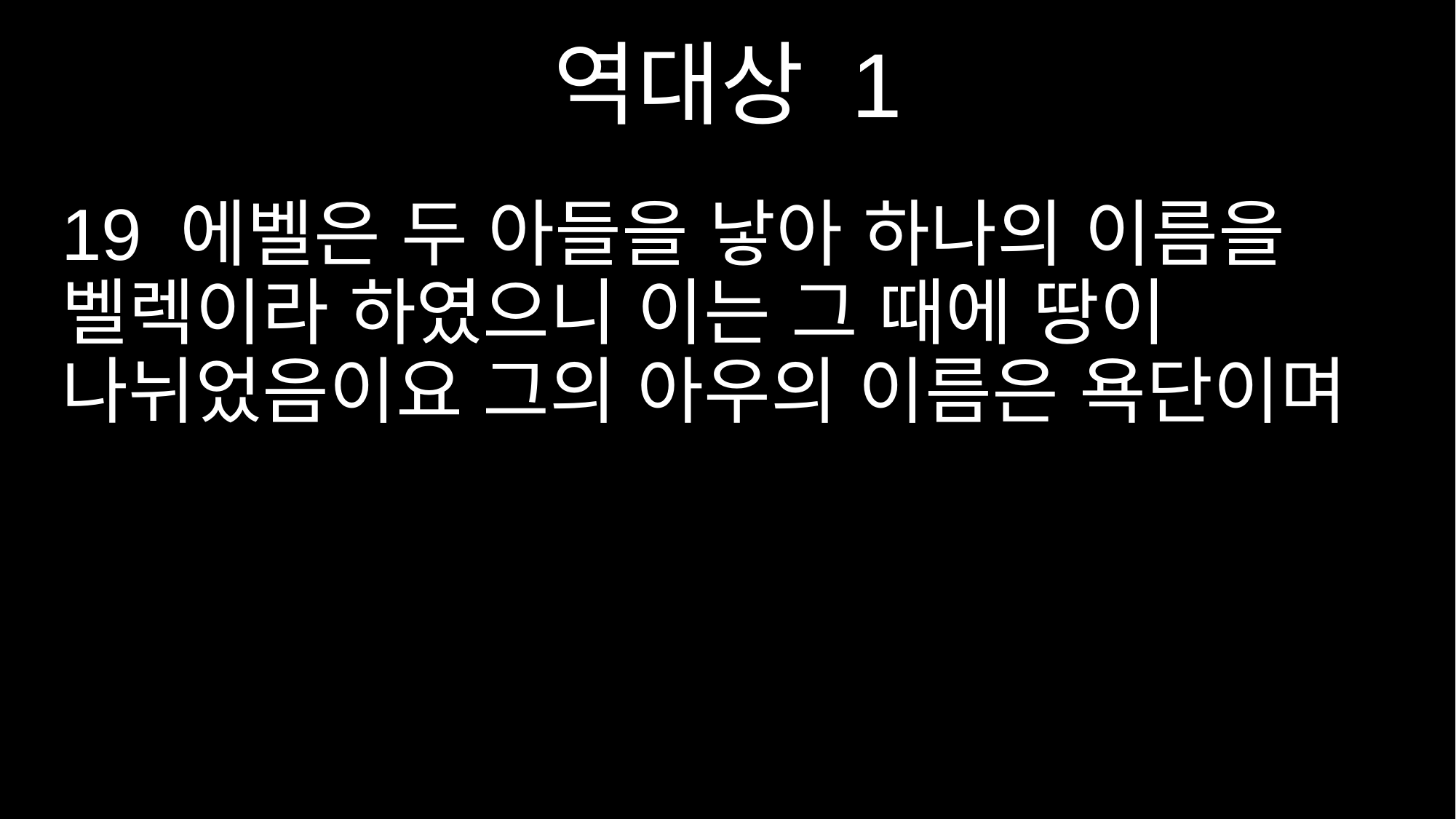

역대상 1
19 에벨은 두 아들을 낳아 하나의 이름을 벨렉이라 하였으니 이는 그 때에 땅이 나뉘었음이요 그의 아우의 이름은 욕단이며